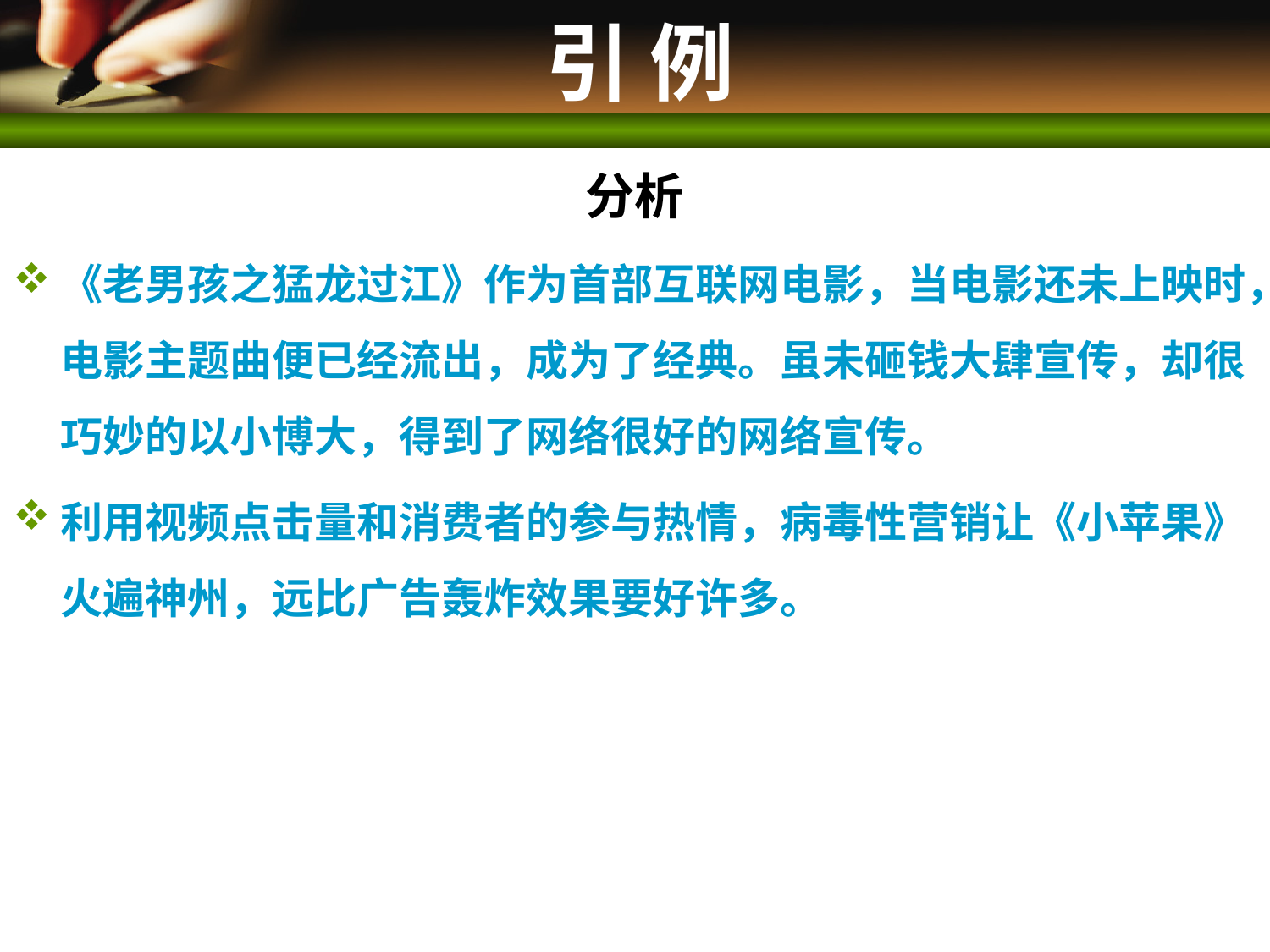

# 引 例
分析
《老男孩之猛龙过江》作为首部互联网电影，当电影还未上映时，电影主题曲便已经流出，成为了经典。虽未砸钱大肆宣传，却很巧妙的以小博大，得到了网络很好的网络宣传。
利用视频点击量和消费者的参与热情，病毒性营销让《小苹果》火遍神州，远比广告轰炸效果要好许多。